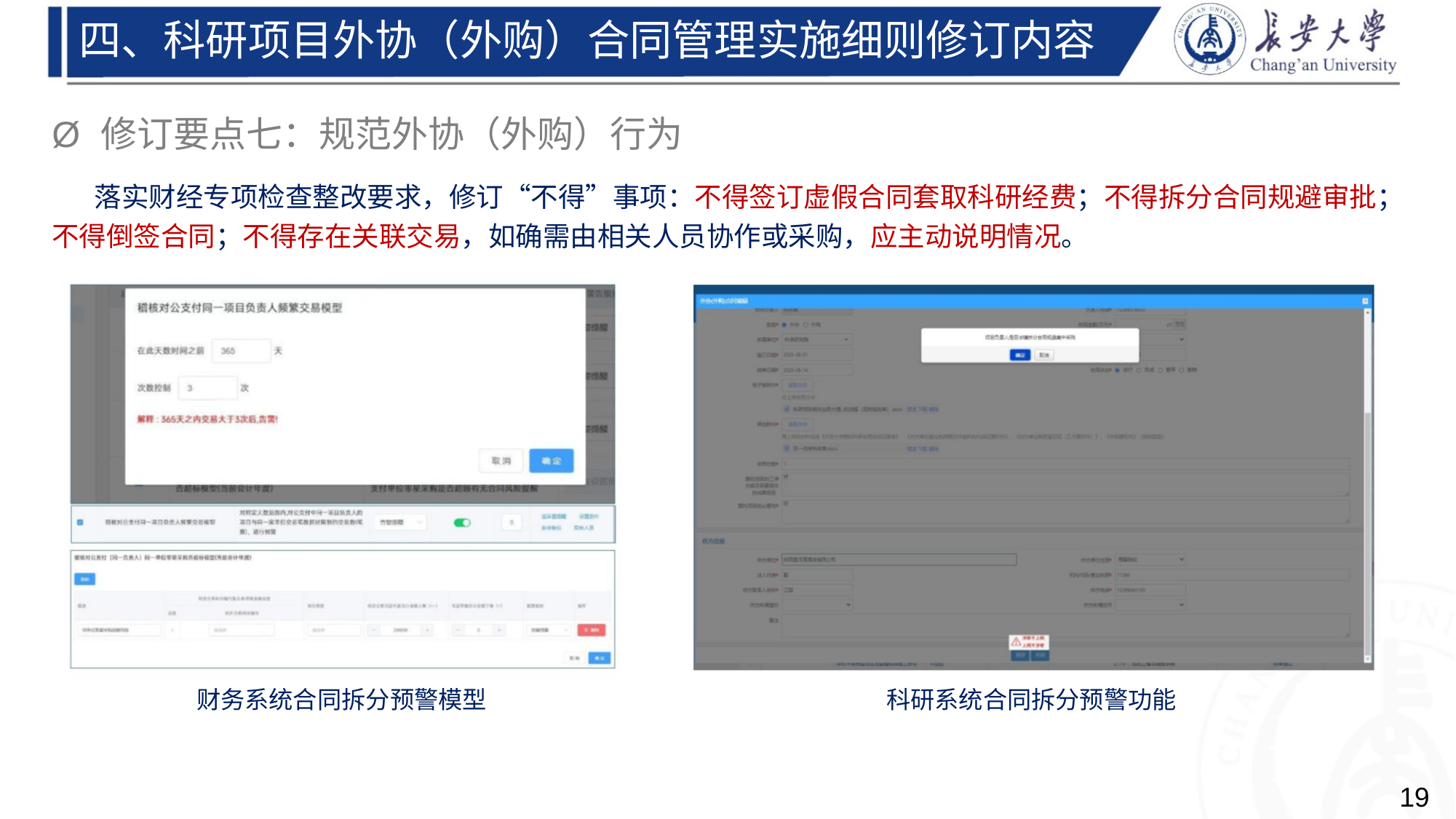

四、科研项目外协（外购）合同管理实施细则修订内容
Ø 修订要点七：规范外协（外购）行为
落实财经专项检查整改要求，修订“不得”事项：不得签订虚假合同套取科研经费；不得拆分合同规避审批；
不得倒签合同；不得存在关联交易，如确需由相关人员协作或采购，应主动说明情况。
财务系统合同拆分预警模型
科研系统合同拆分预警功能
19